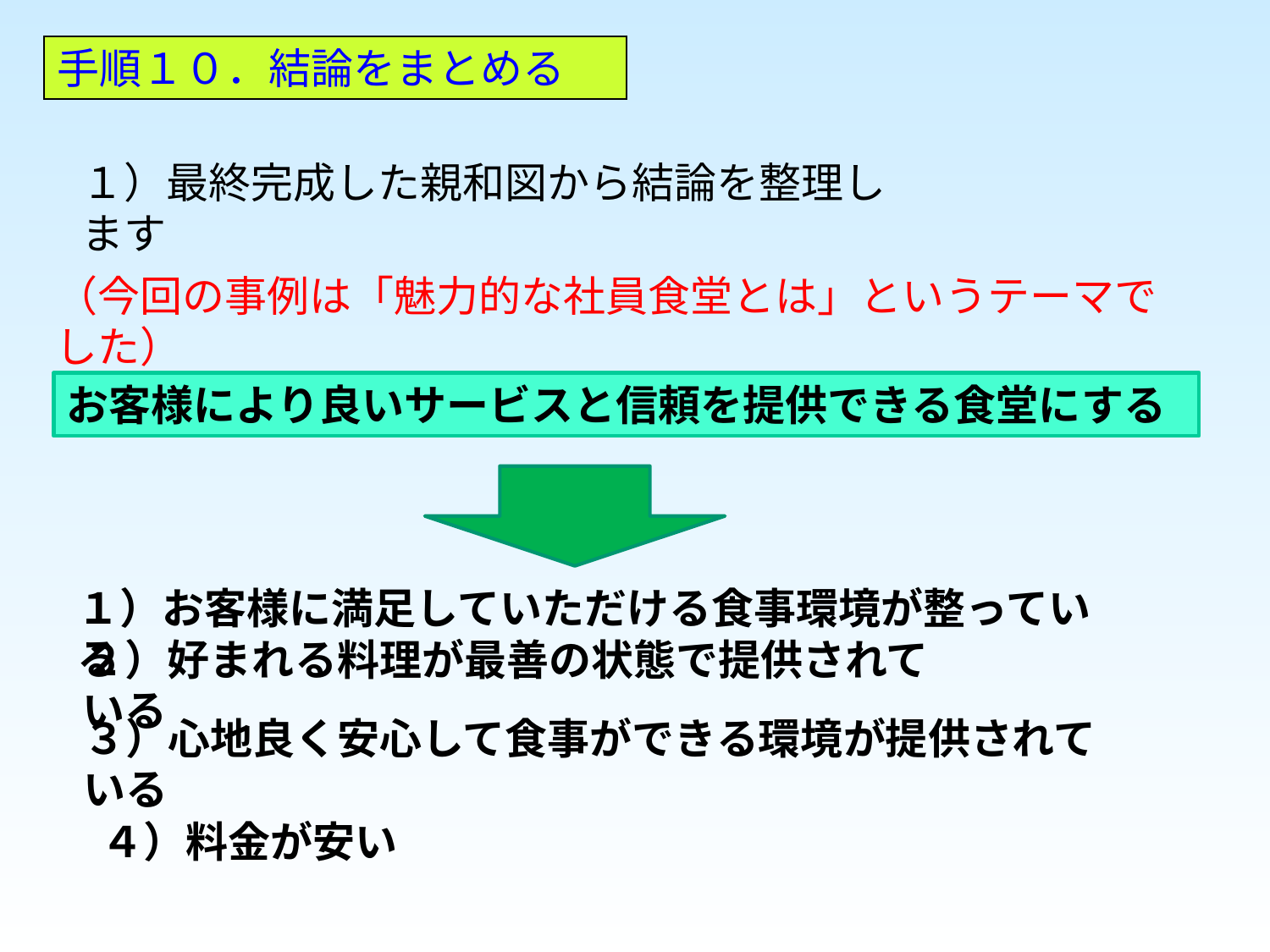

手順１０．結論をまとめる
１）最終完成した親和図から結論を整理します
（今回の事例は「魅力的な社員食堂とは」というテーマでした）
お客様により良いサービスと信頼を提供できる食堂にする

１）お客様に満足していただける食事環境が整っている
２）好まれる料理が最善の状態で提供されている
３）心地良く安心して食事ができる環境が提供されている
　４）料金が安い